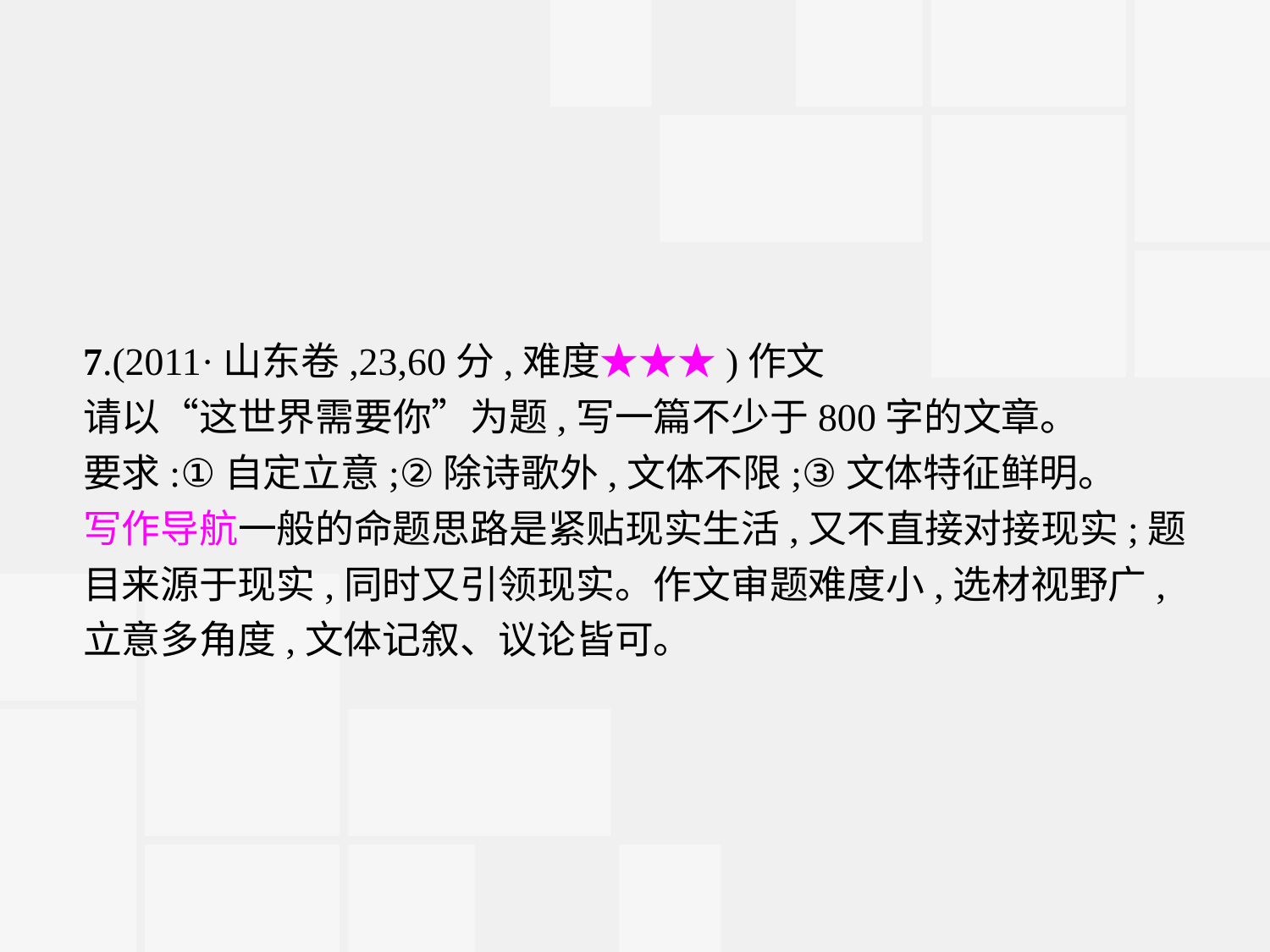

7.(2011·山东卷,23,60分,难度★★★)作文
请以“这世界需要你”为题,写一篇不少于800字的文章。
要求:①自定立意;②除诗歌外,文体不限;③文体特征鲜明。
写作导航一般的命题思路是紧贴现实生活,又不直接对接现实;题目来源于现实,同时又引领现实。作文审题难度小,选材视野广,立意多角度,文体记叙、议论皆可。